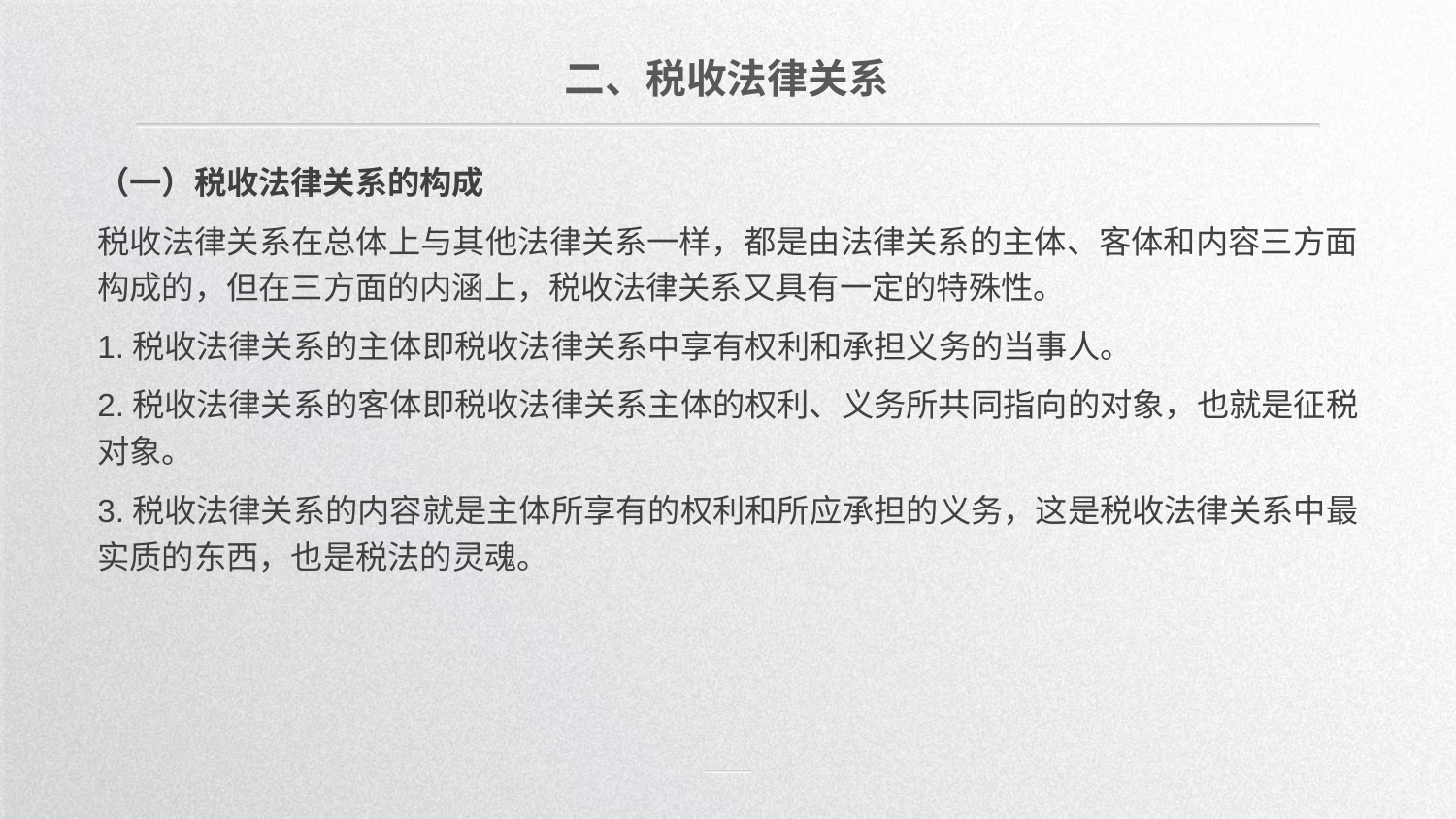

二、税收法律关系
（一）税收法律关系的构成
税收法律关系在总体上与其他法律关系一样，都是由法律关系的主体、客体和内容三方面构成的，但在三方面的内涵上，税收法律关系又具有一定的特殊性。
1.税收法律关系的主体即税收法律关系中享有权利和承担义务的当事人。
2.税收法律关系的客体即税收法律关系主体的权利、义务所共同指向的对象，也就是征税对象。
3.税收法律关系的内容就是主体所享有的权利和所应承担的义务，这是税收法律关系中最实质的东西，也是税法的灵魂。